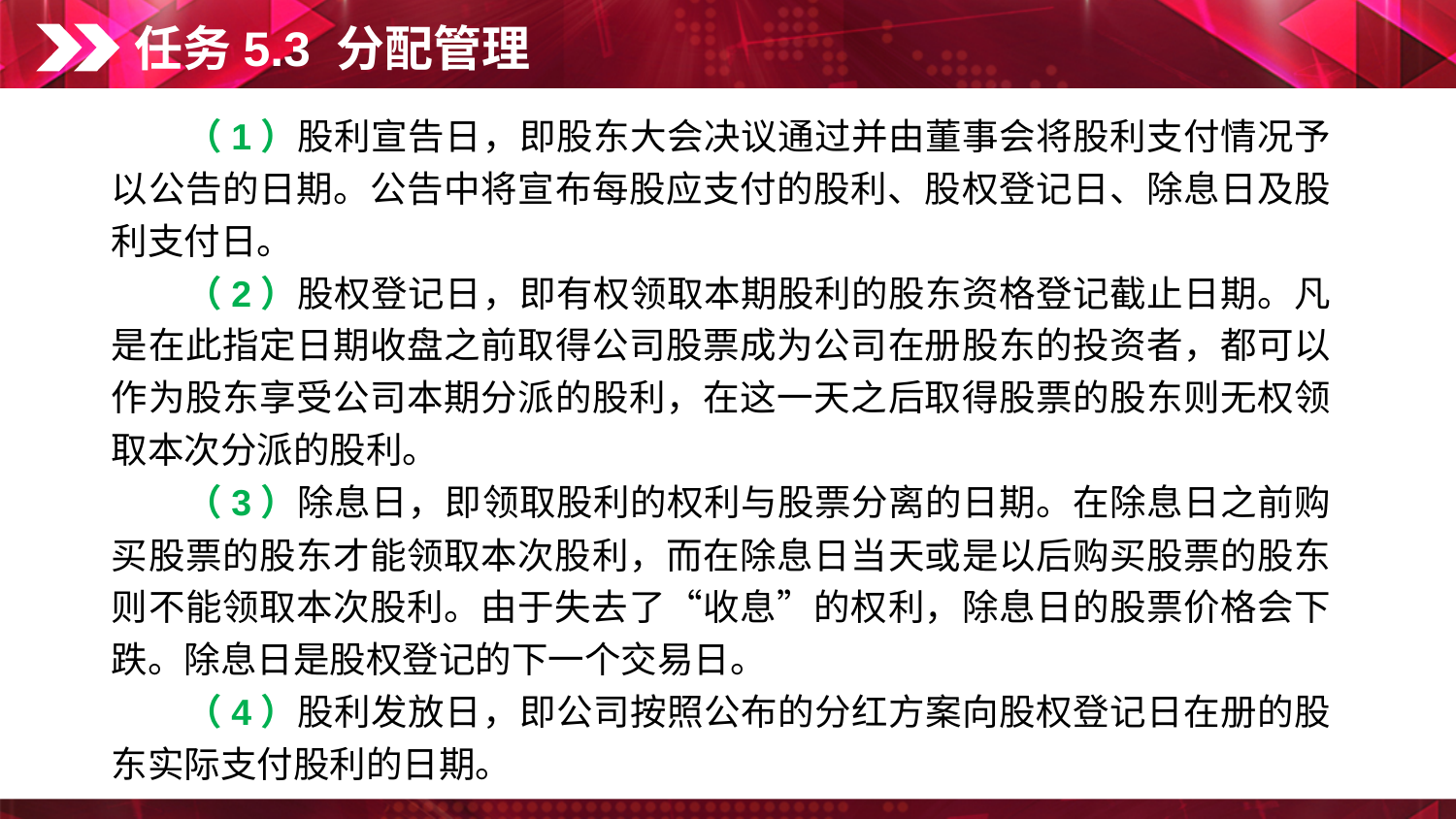

任务5.3 分配管理

　　（1）股利宣告日，即股东大会决议通过并由董事会将股利支付情况予以公告的日期。公告中将宣布每股应支付的股利、股权登记日、除息日及股利支付日。
　　（2）股权登记日，即有权领取本期股利的股东资格登记截止日期。凡是在此指定日期收盘之前取得公司股票成为公司在册股东的投资者，都可以作为股东享受公司本期分派的股利，在这一天之后取得股票的股东则无权领取本次分派的股利。
　　（3）除息日，即领取股利的权利与股票分离的日期。在除息日之前购买股票的股东才能领取本次股利，而在除息日当天或是以后购买股票的股东则不能领取本次股利。由于失去了“收息”的权利，除息日的股票价格会下跌。除息日是股权登记的下一个交易日。
　　（4）股利发放日，即公司按照公布的分红方案向股权登记日在册的股东实际支付股利的日期。